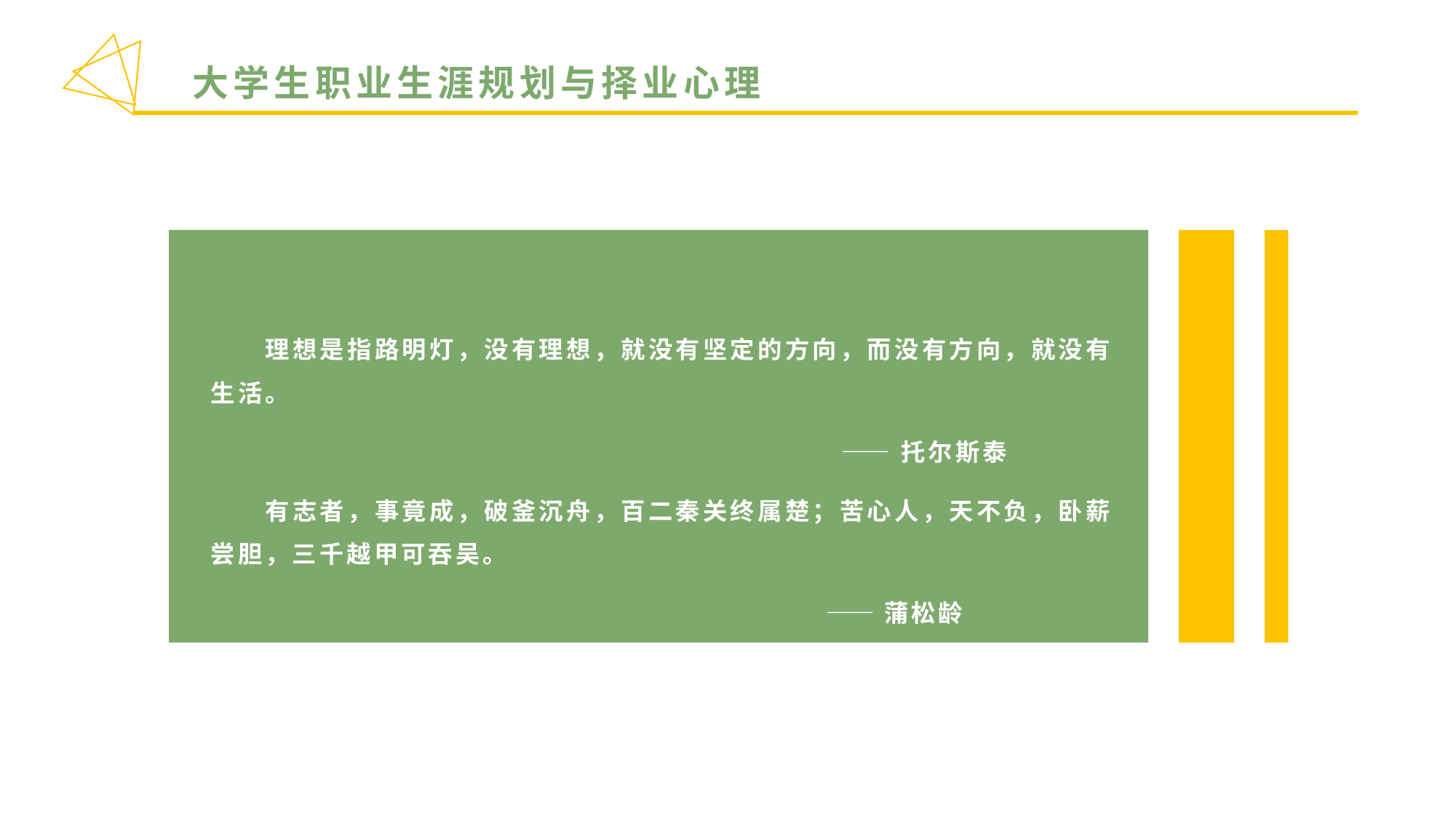

大学生职业生涯规划与择业心理

理想是指路明灯，没有理想，就没有坚定的方向，而没有方向，就没有生活。
                                                                    ——托尔斯泰
有志者，事竟成，破釜沉舟，百二秦关终属楚；苦心人，天不负，卧薪尝胆，三千越甲可吞吴。
                                                                  ——蒲松龄